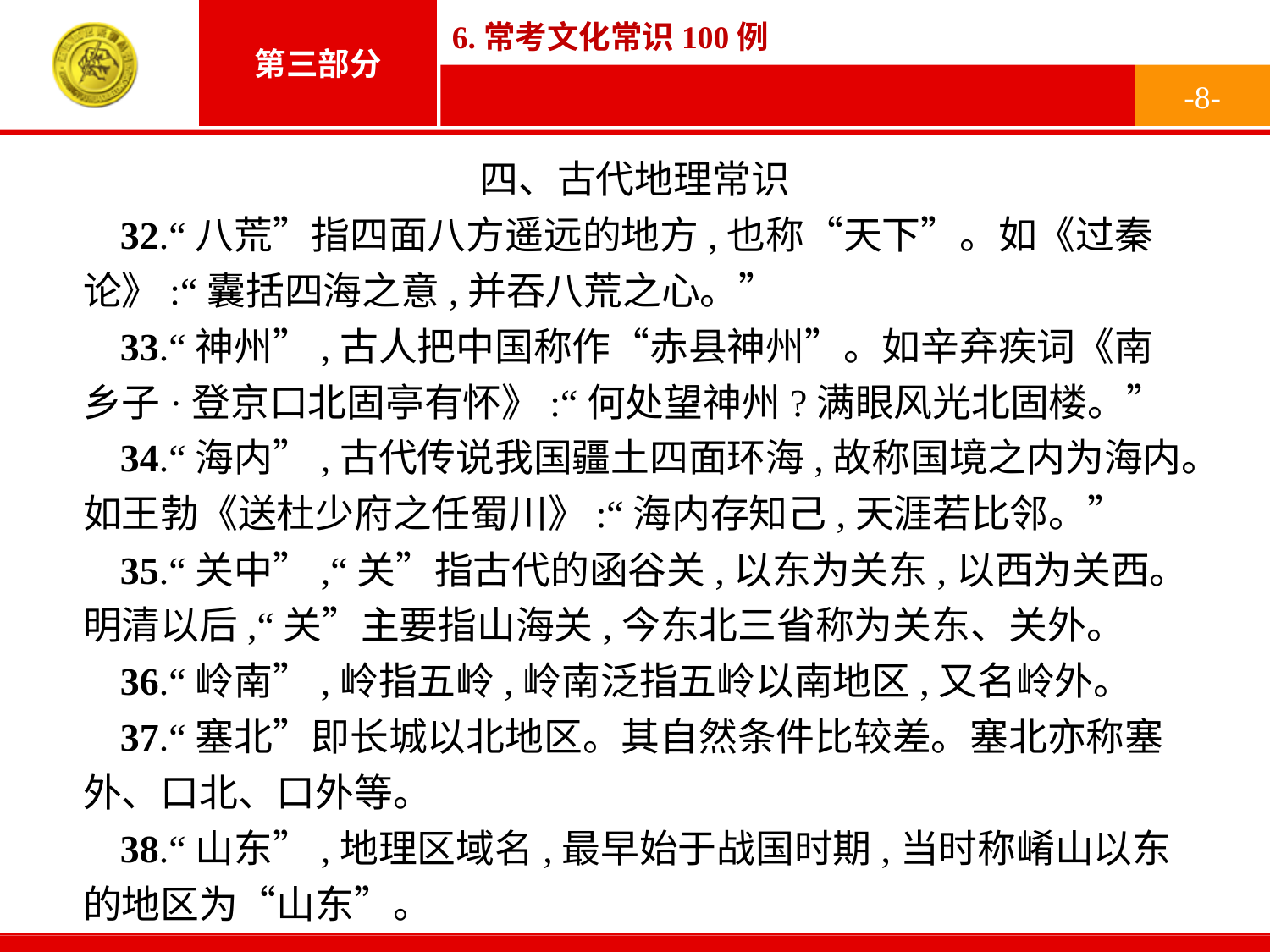

-8-
四、古代地理常识
32.“八荒”指四面八方遥远的地方,也称“天下”。如《过秦论》:“囊括四海之意,并吞八荒之心。”
33.“神州”,古人把中国称作“赤县神州”。如辛弃疾词《南乡子·登京口北固亭有怀》:“何处望神州?满眼风光北固楼。”
34.“海内”,古代传说我国疆土四面环海,故称国境之内为海内。如王勃《送杜少府之任蜀川》:“海内存知己,天涯若比邻。”
35.“关中”,“关”指古代的函谷关,以东为关东,以西为关西。明清以后,“关”主要指山海关,今东北三省称为关东、关外。
36.“岭南”,岭指五岭,岭南泛指五岭以南地区,又名岭外。
37.“塞北”即长城以北地区。其自然条件比较差。塞北亦称塞外、口北、口外等。
38.“山东”,地理区域名,最早始于战国时期,当时称崤山以东的地区为“山东”。